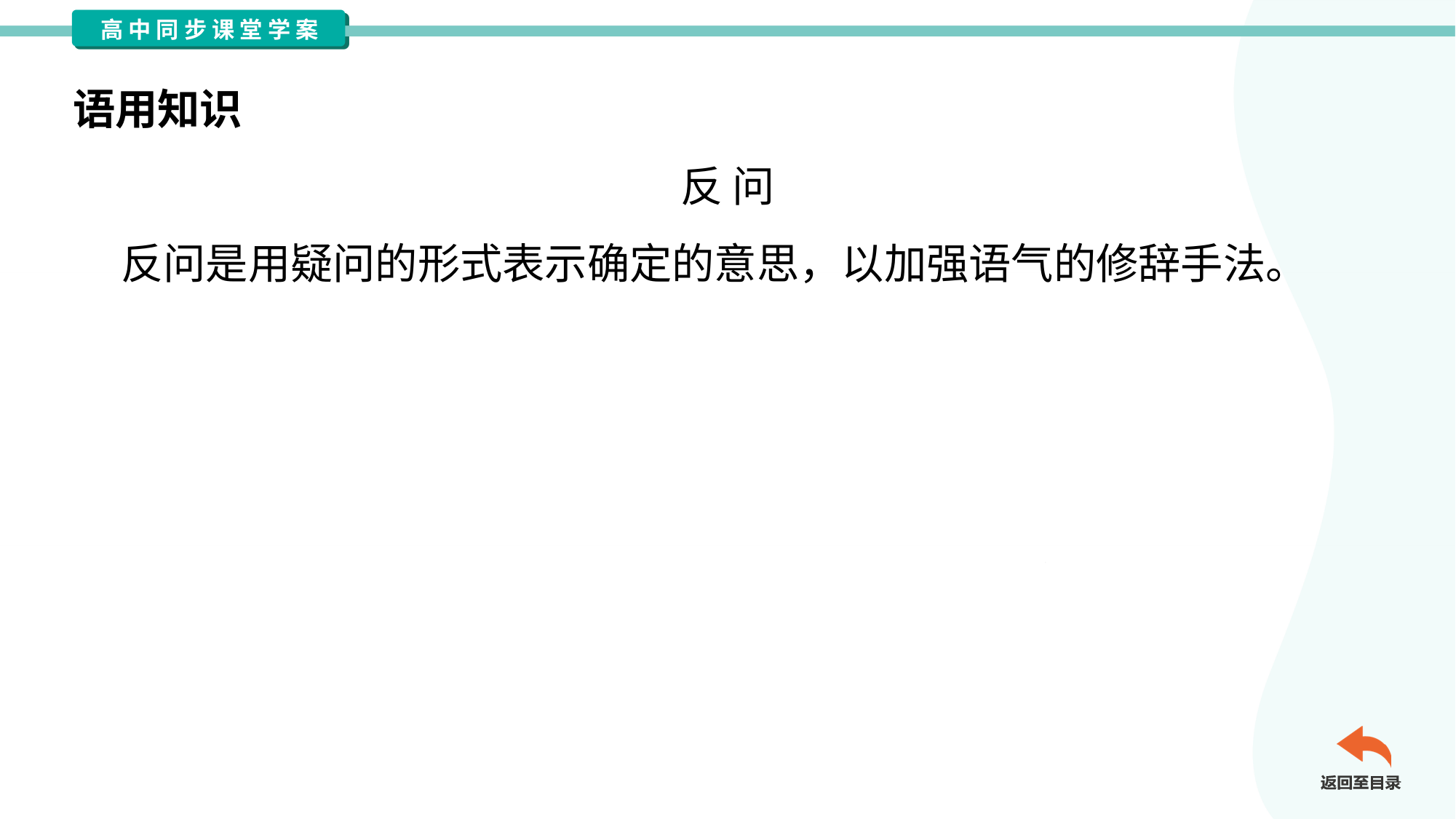

语用知识
反 问
    反问是用疑问的形式表示确定的意思，以加强语气的修辞手法。